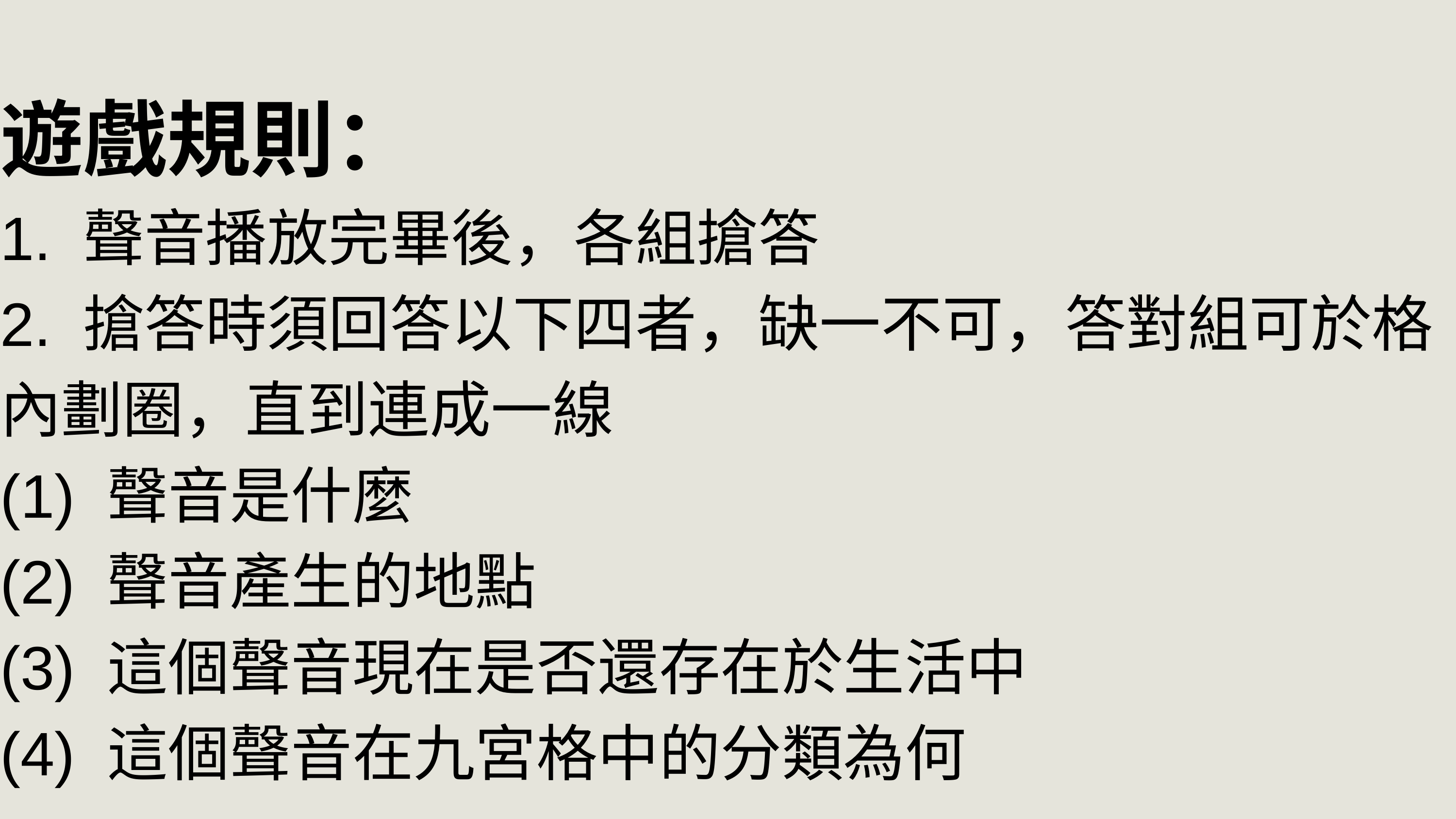

遊戲規則：
1. 聲音播放完畢後，各組搶答
2. 搶答時須回答以下四者，缺一不可，答對組可於格內劃圈，直到連成一線
(1) 聲音是什麼
(2) 聲音產生的地點
(3) 這個聲音現在是否還存在於生活中
(4) 這個聲音在九宮格中的分類為何